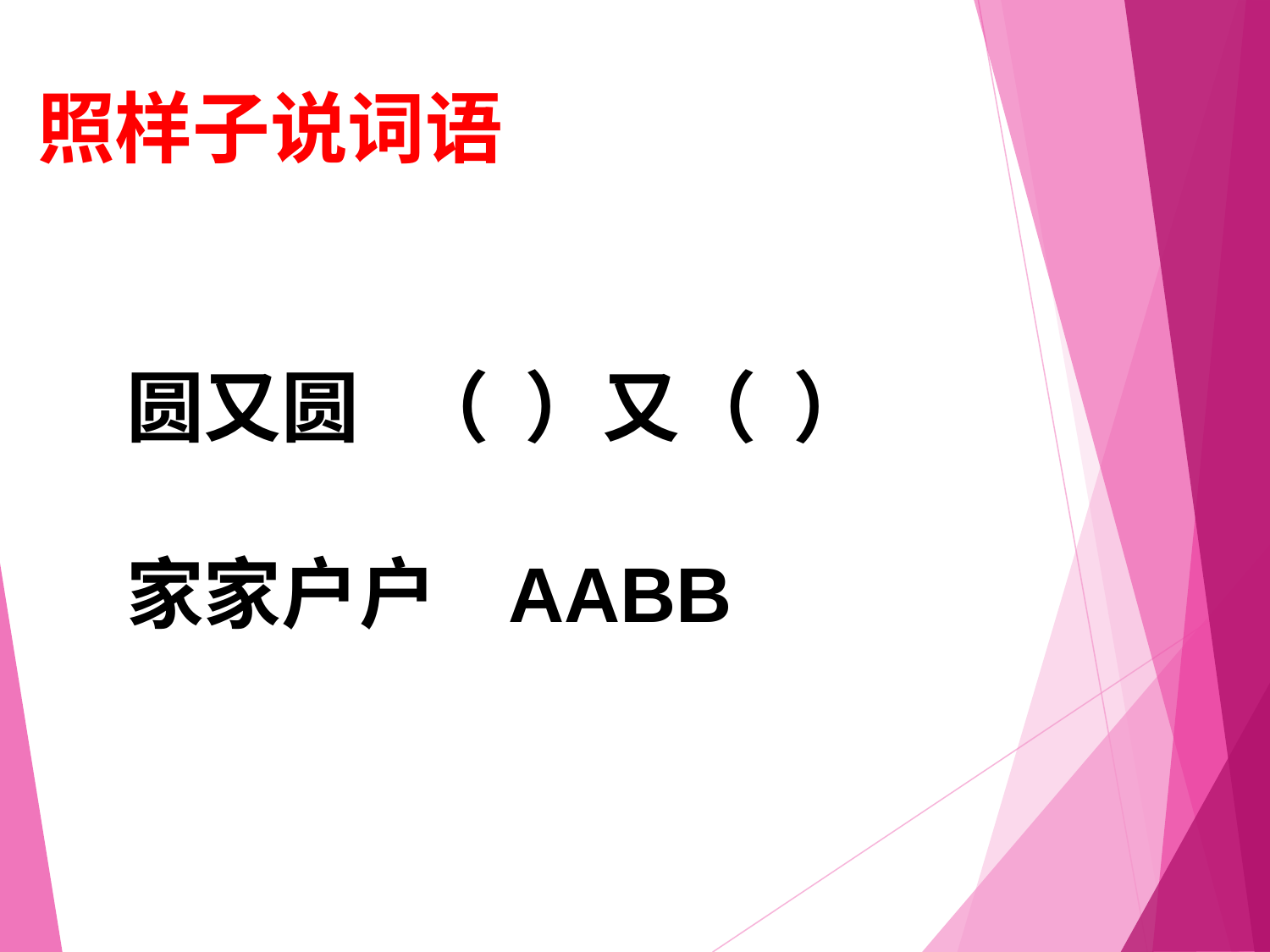

照样子说词语

    圆又圆   （  ）又（  ）

    家家户户   AABB